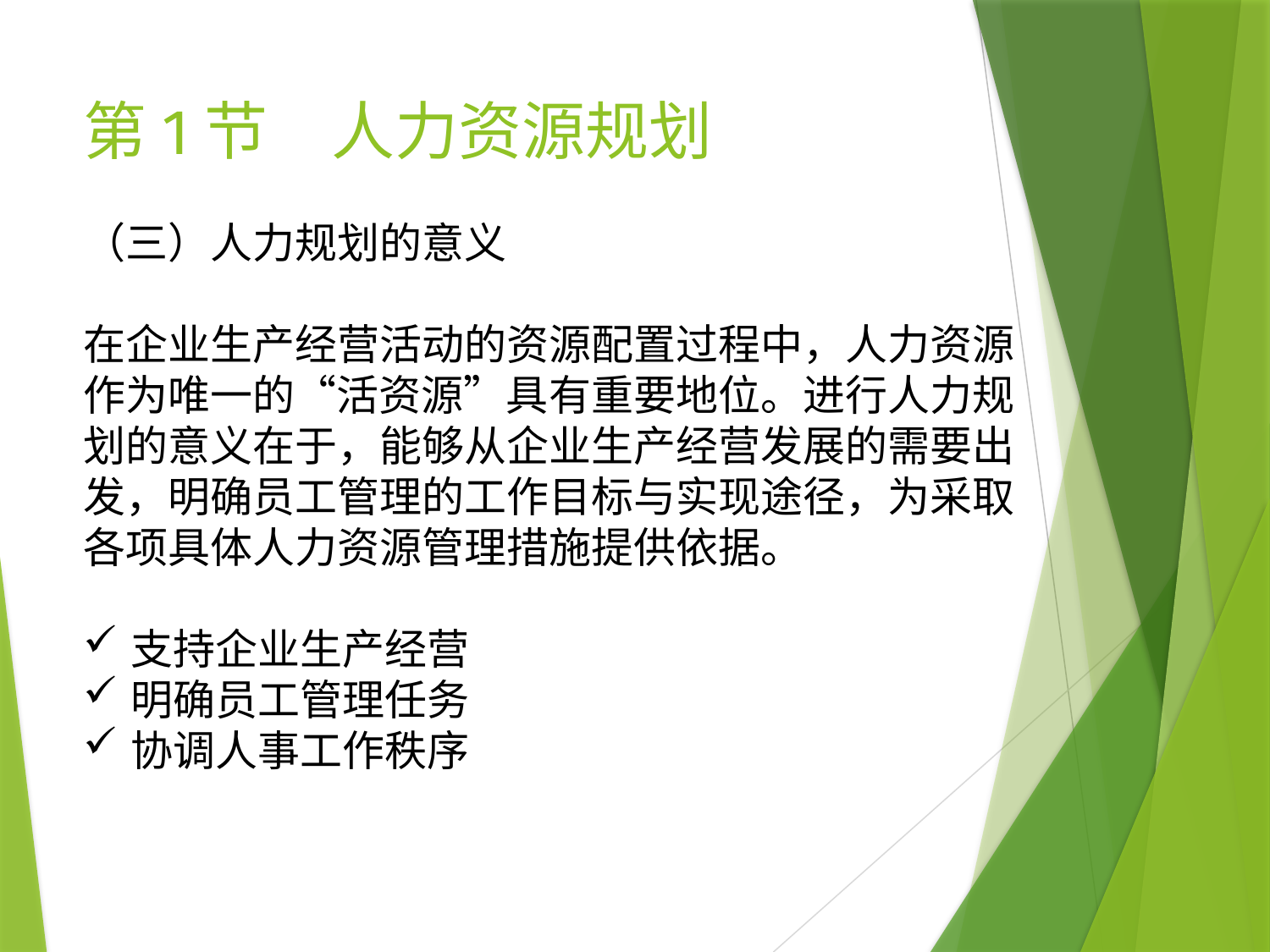

# 第1节　人力资源规划
（三）人力规划的意义

在企业生产经营活动的资源配置过程中，人力资源作为唯一的“活资源”具有重要地位。进行人力规划的意义在于，能够从企业生产经营发展的需要出发，明确员工管理的工作目标与实现途径，为采取各项具体人力资源管理措施提供依据。

支持企业生产经营
明确员工管理任务
协调人事工作秩序